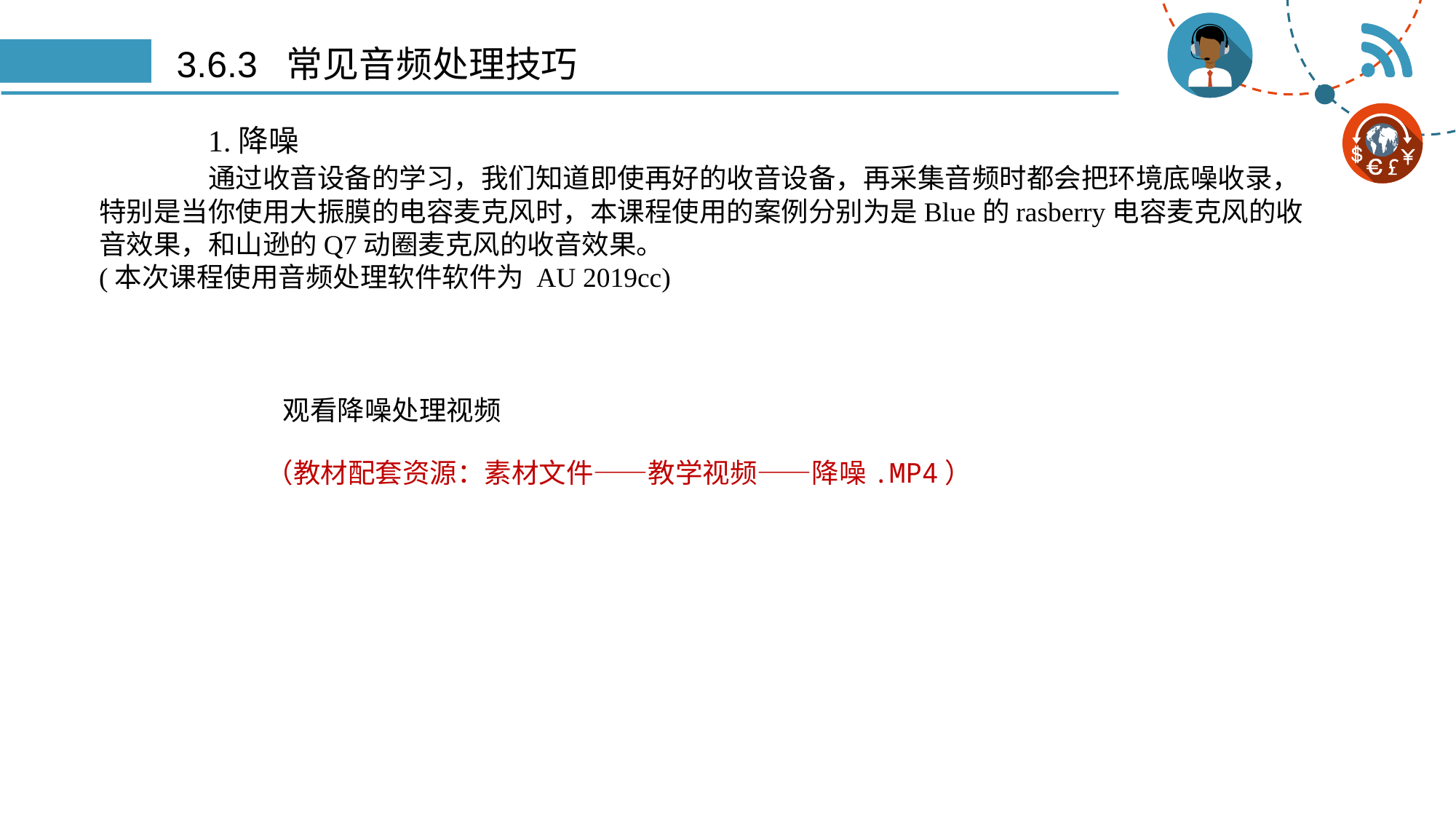

# 3.6.3  常见音频处理技巧
	1.降噪
	通过收音设备的学习，我们知道即使再好的收音设备，再采集音频时都会把环境底噪收录，特别是当你使用大振膜的电容麦克风时，本课程使用的案例分别为是Blue的rasberry电容麦克风的收音效果，和山逊的Q7动圈麦克风的收音效果。
(本次课程使用音频处理软件软件为 AU 2019cc)

观看降噪处理视频
（教材配套资源：素材文件——教学视频——降噪.MP4）